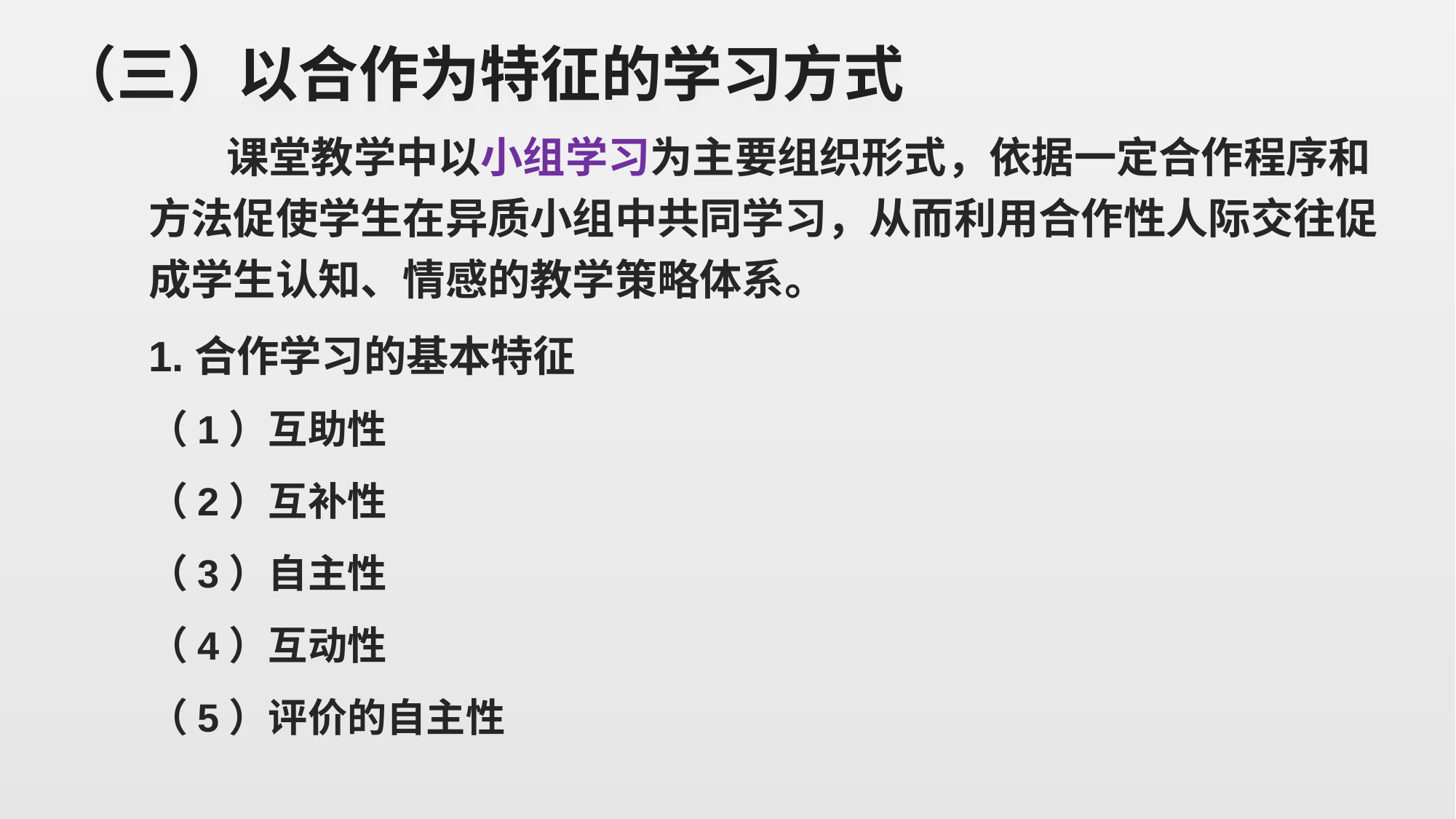

# （三）以合作为特征的学习方式
       课堂教学中以小组学习为主要组织形式，依据一定合作程序和方法促使学生在异质小组中共同学习，从而利用合作性人际交往促成学生认知、情感的教学策略体系。
1.合作学习的基本特征
（1）互助性
（2）互补性
（3）自主性
（4）互动性
（5）评价的自主性